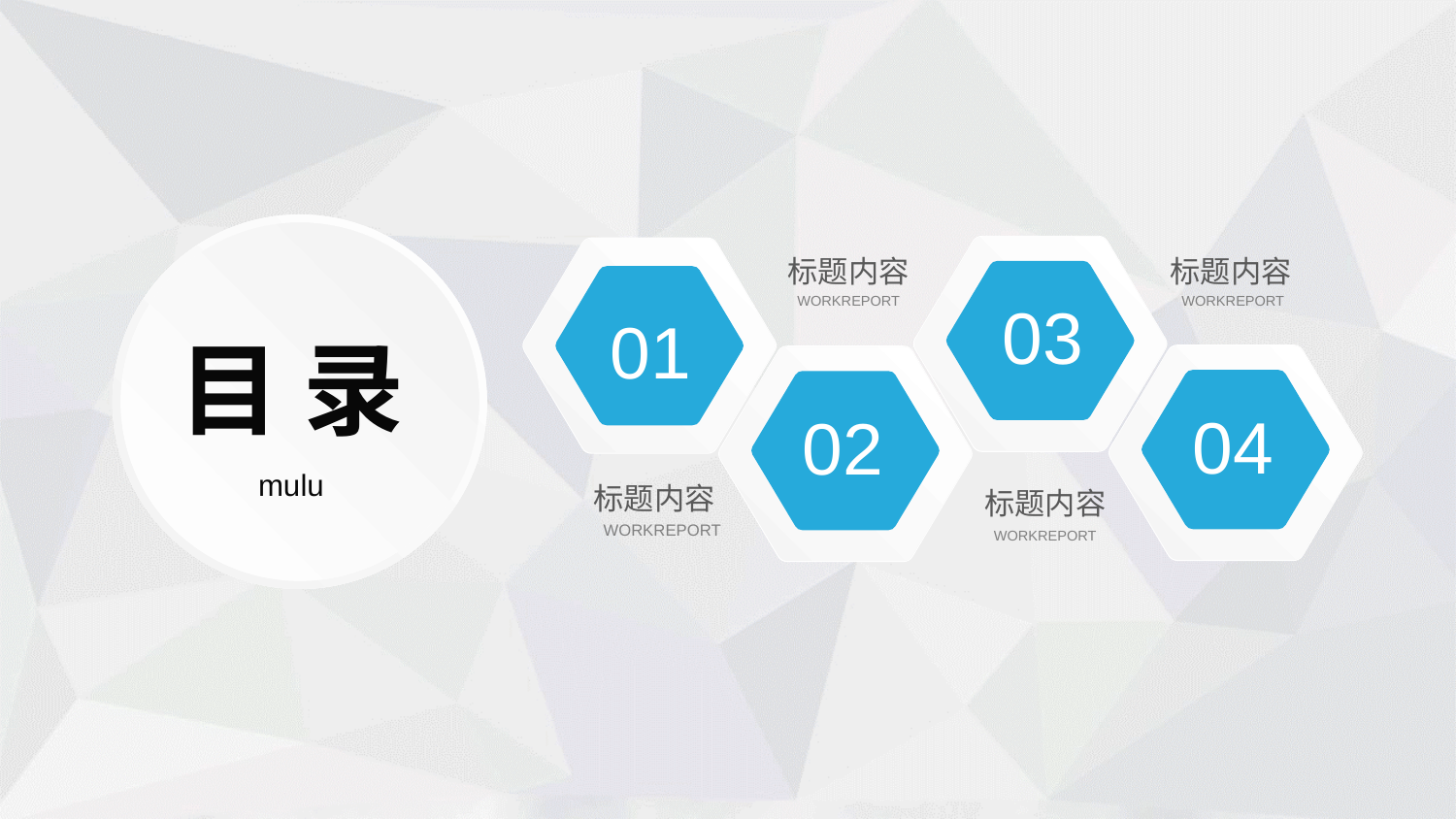

03

01
标题内容
WORKREPORT
标题内容
WORKREPORT
目 录

04

02
mulu
标题内容
WORKREPORT
标题内容
WORKREPORT